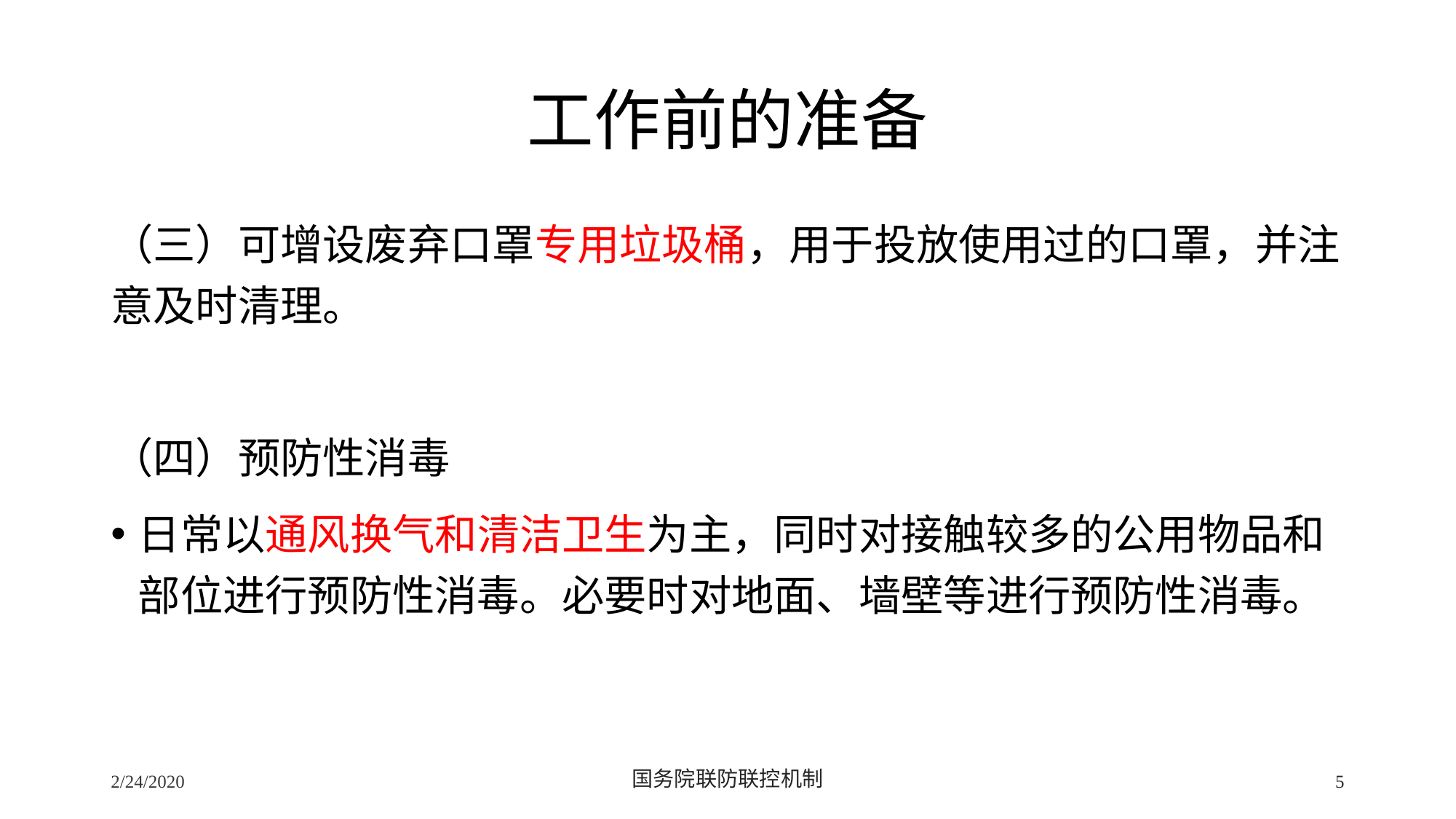

# 工作前的准备
（三）可增设废弃口罩专用垃圾桶，用于投放使用过的口罩，并注意及时清理。

（四）预防性消毒
日常以通风换气和清洁卫生为主，同时对接触较多的公用物品和部位进行预防性消毒。必要时对地面、墙壁等进行预防性消毒。

2/24/2020
国务院联防联控机制
5